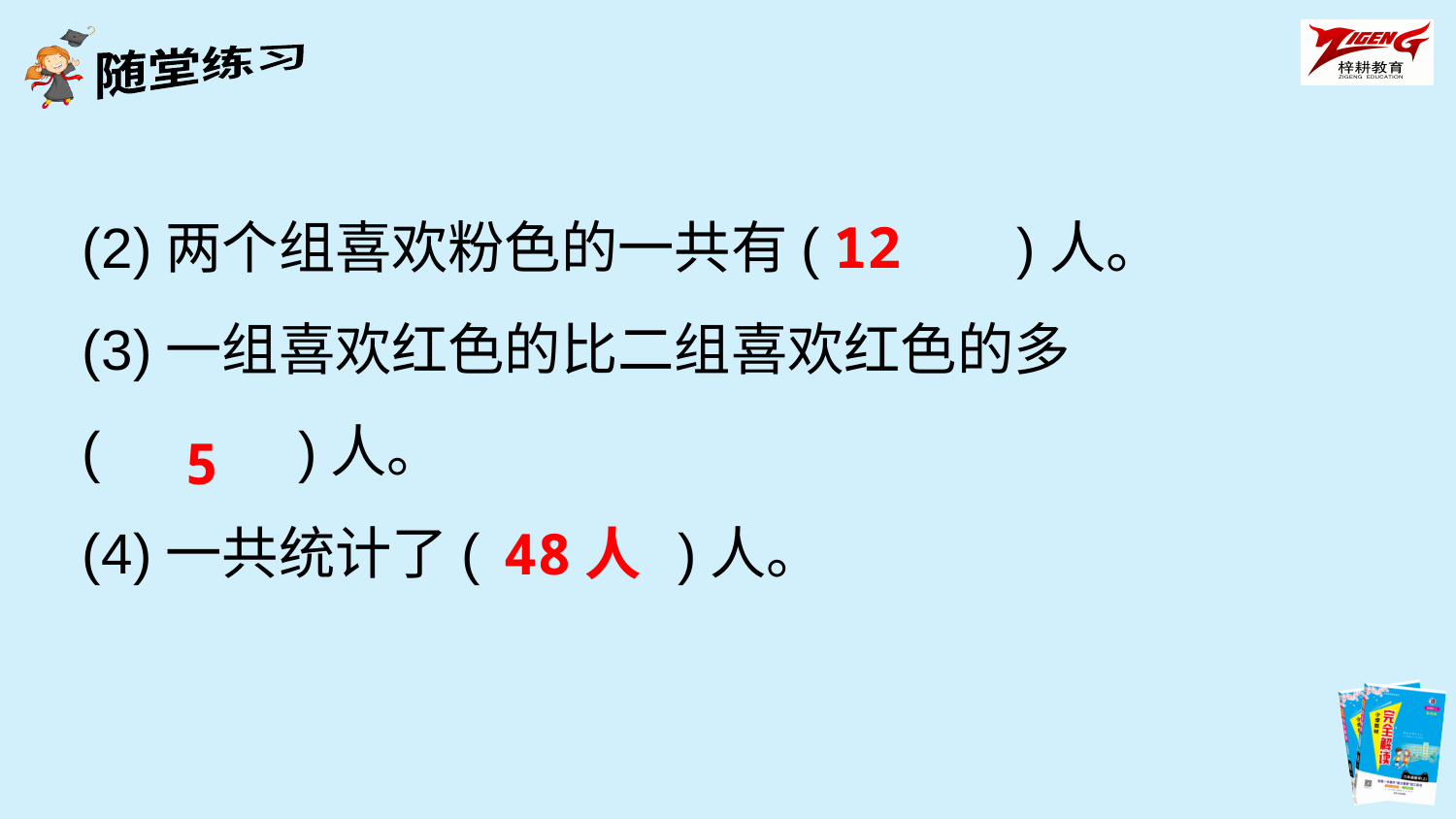

(2)两个组喜欢粉色的一共有(　　　)人。
(3)一组喜欢红色的比二组喜欢红色的多
(　　　)人。
(4)一共统计了(　　　)人。
12
5
48人